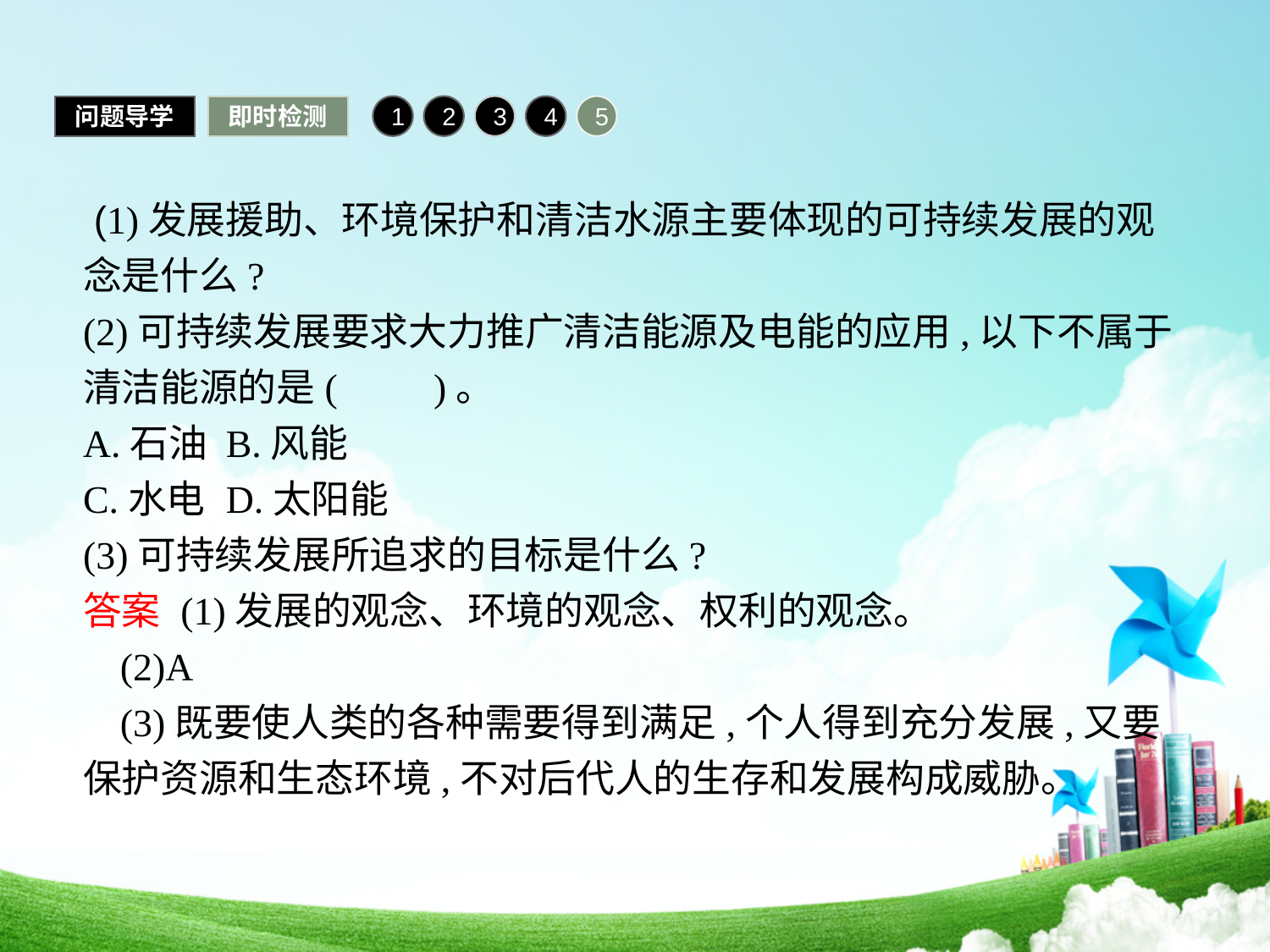

问题导学
即时检测
1
2
3
4
5
 (1)发展援助、环境保护和清洁水源主要体现的可持续发展的观念是什么?
(2)可持续发展要求大力推广清洁能源及电能的应用,以下不属于清洁能源的是(　　)。
A.石油	B.风能
C.水电	D.太阳能
(3)可持续发展所追求的目标是什么?
答案 (1)发展的观念、环境的观念、权利的观念。
(2)A
(3)既要使人类的各种需要得到满足,个人得到充分发展,又要保护资源和生态环境,不对后代人的生存和发展构成威胁。